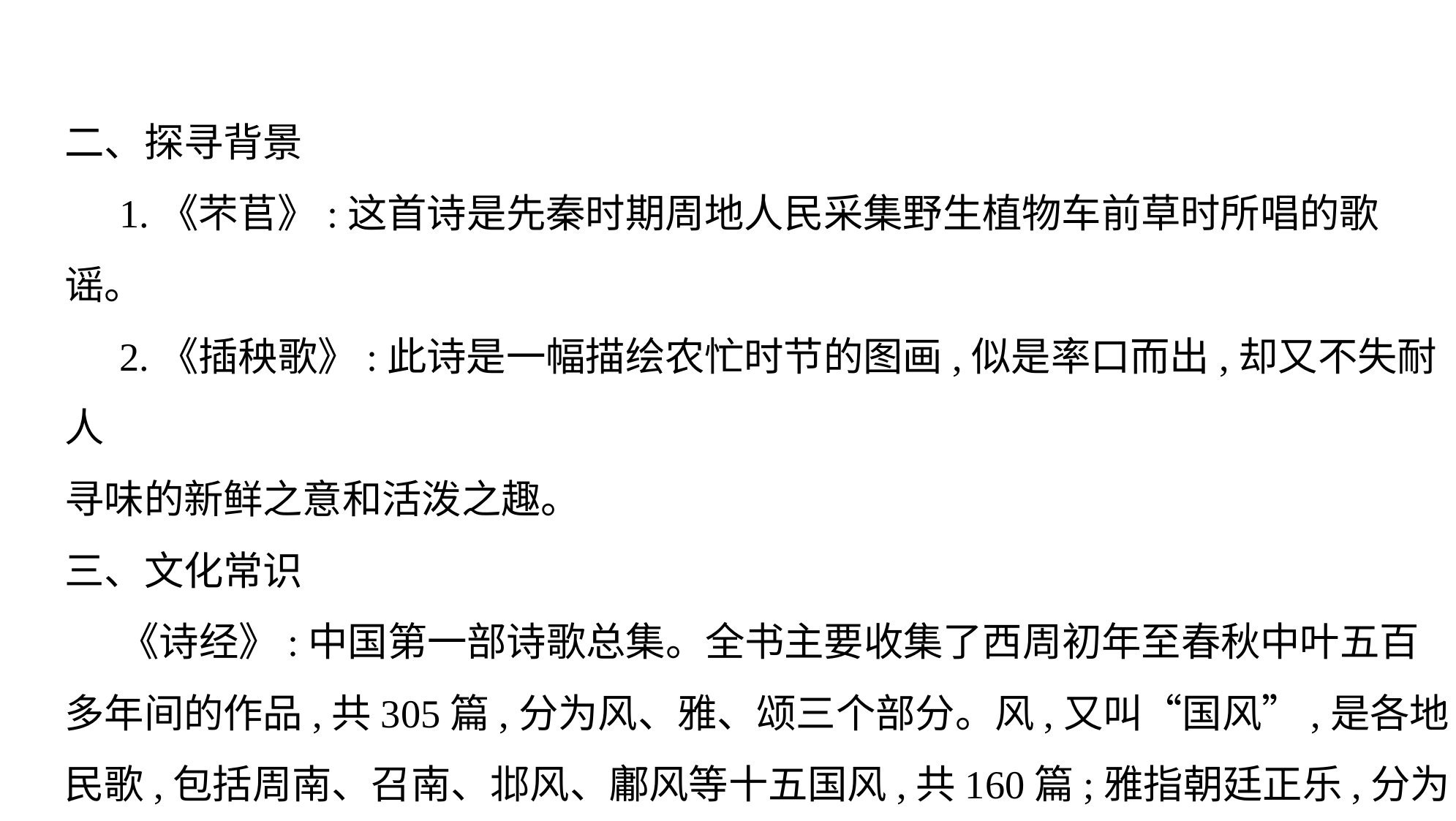

二、探寻背景
1.《芣苢》:这首诗是先秦时期周地人民采集野生植物车前草时所唱的歌谣。
2.《插秧歌》:此诗是一幅描绘农忙时节的图画,似是率口而出,却又不失耐人
寻味的新鲜之意和活泼之趣。
三、文化常识
《诗经》:中国第一部诗歌总集。全书主要收集了西周初年至春秋中叶五百
多年间的作品,共305篇,分为风、雅、颂三个部分。风,又叫“国风”,是各地
民歌,包括周南、召南、邶风、鄘风等十五国风,共160篇;雅指朝廷正乐,分为
大雅和小雅,大雅有31篇,小雅有74篇;颂是宗庙祭祀之乐,《诗经》中有31篇
周颂,5篇商颂,4篇鲁颂。《诗经》另有6篇笙诗,有题目而无内容。《诗经》